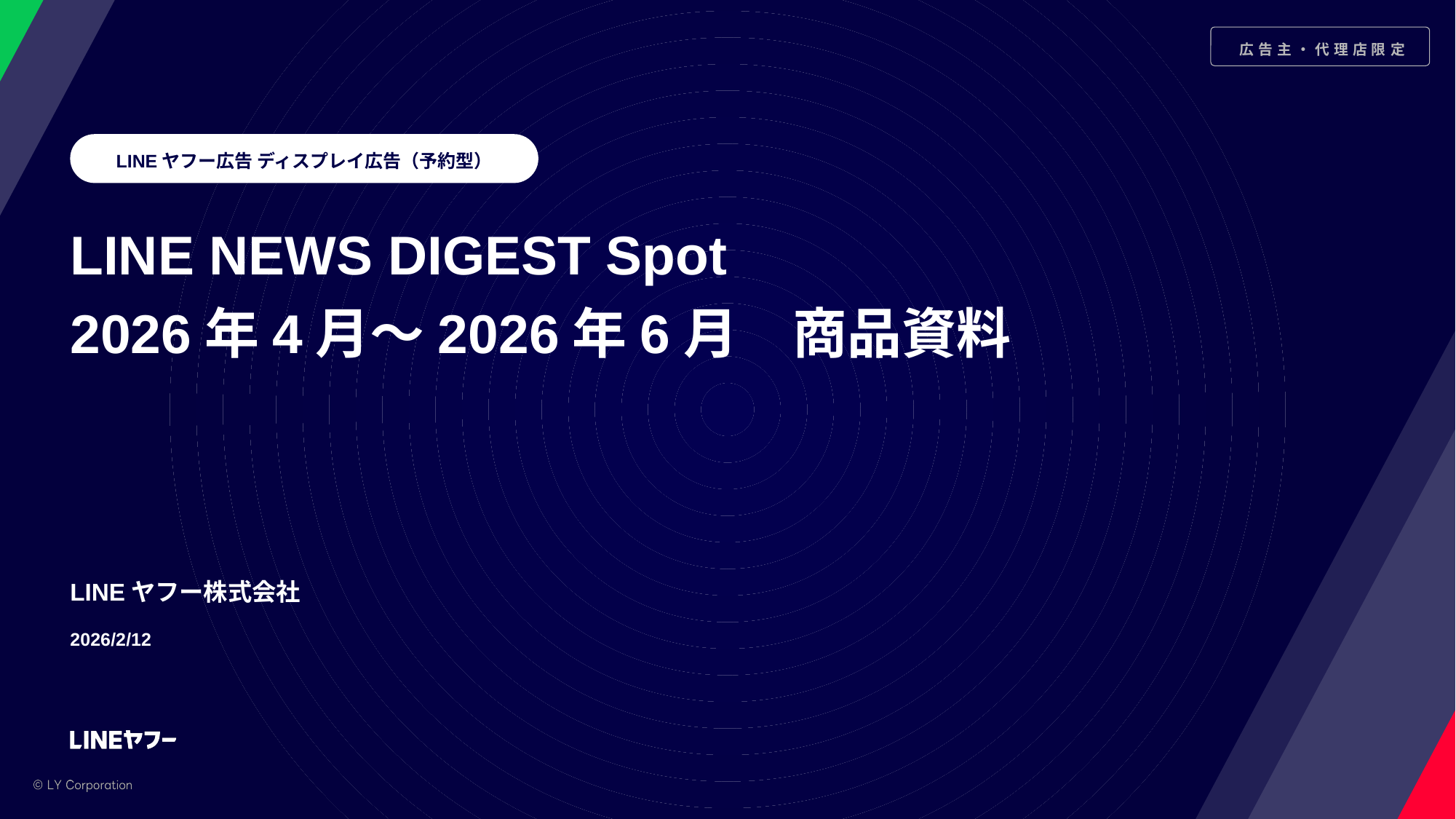

LINEヤフー広告 ディスプレイ広告（予約型）
LINE NEWS DIGEST Spot
2026年4月～2026年6月　商品資料
LINEヤフー株式会社
2026/2/12